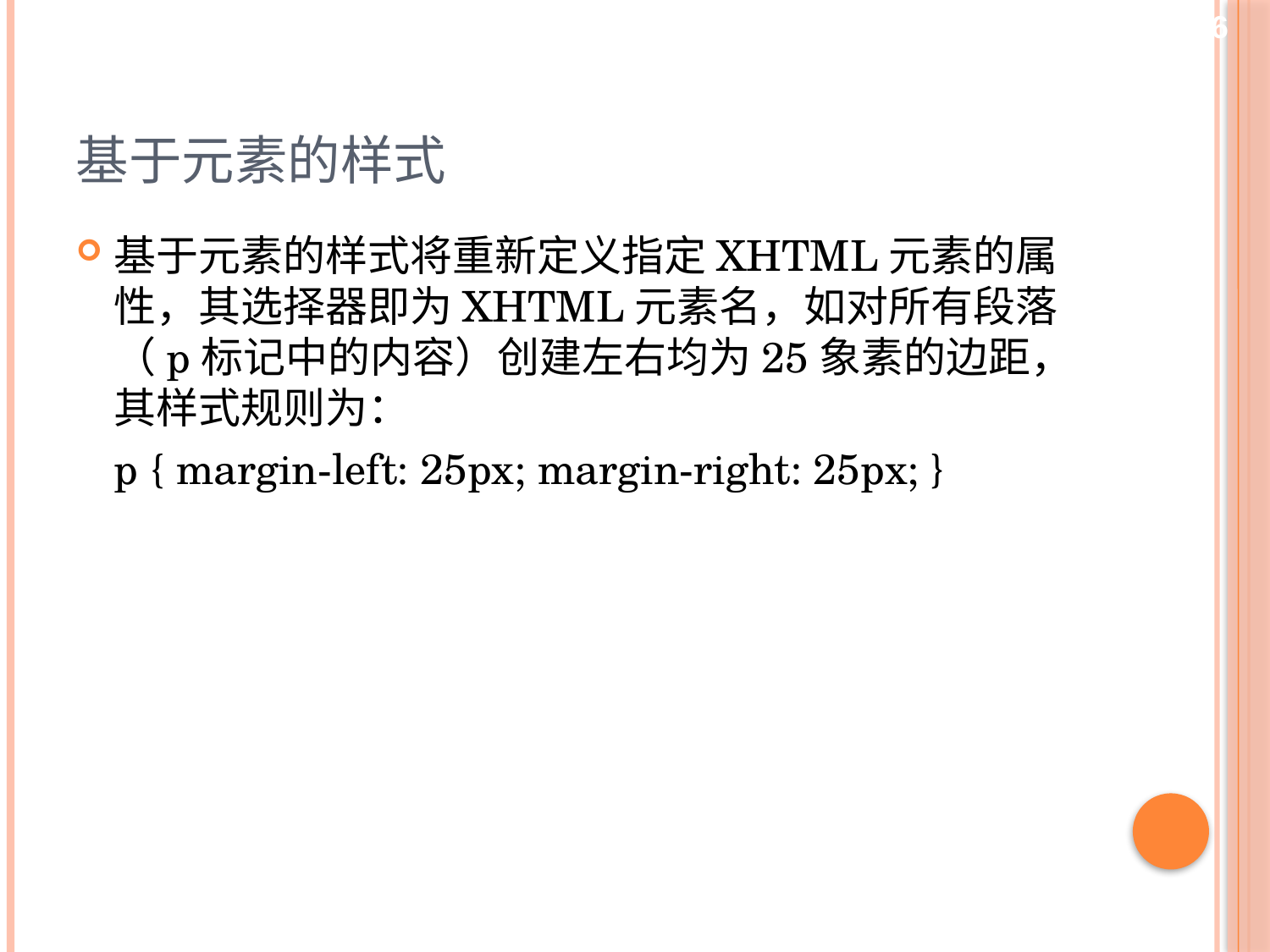

26
# 基于元素的样式
基于元素的样式将重新定义指定XHTML元素的属性，其选择器即为XHTML元素名，如对所有段落（p标记中的内容）创建左右均为25象素的边距，其样式规则为：
	p { margin-left: 25px; margin-right: 25px; }